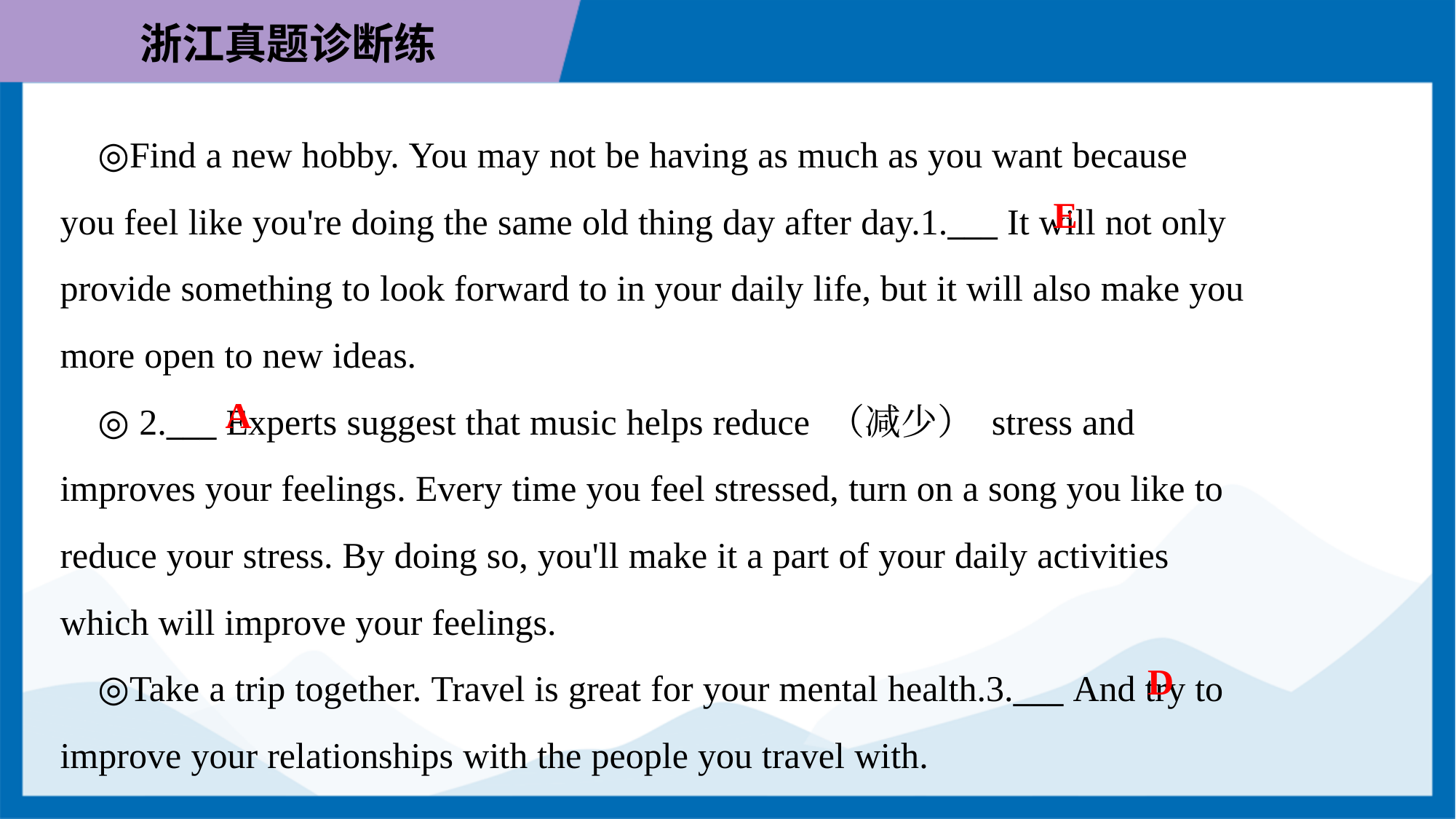

◎Find a new hobby. You may not be having as much as you want because
you feel like you're doing the same old thing day after day.1.___ It will not only
provide something to look forward to in your daily life, but it will also make you
more open to new ideas.
    ◎ 2.___ Experts suggest that music helps reduce （减少） stress and
improves your feelings. Every time you feel stressed, turn on a song you like to
reduce your stress. By doing so, you'll make it a part of your daily activities
which will improve your feelings.
    ◎Take a trip together. Travel is great for your mental health.3.___ And try to
improve your relationships with the people you travel with.

E
A
D